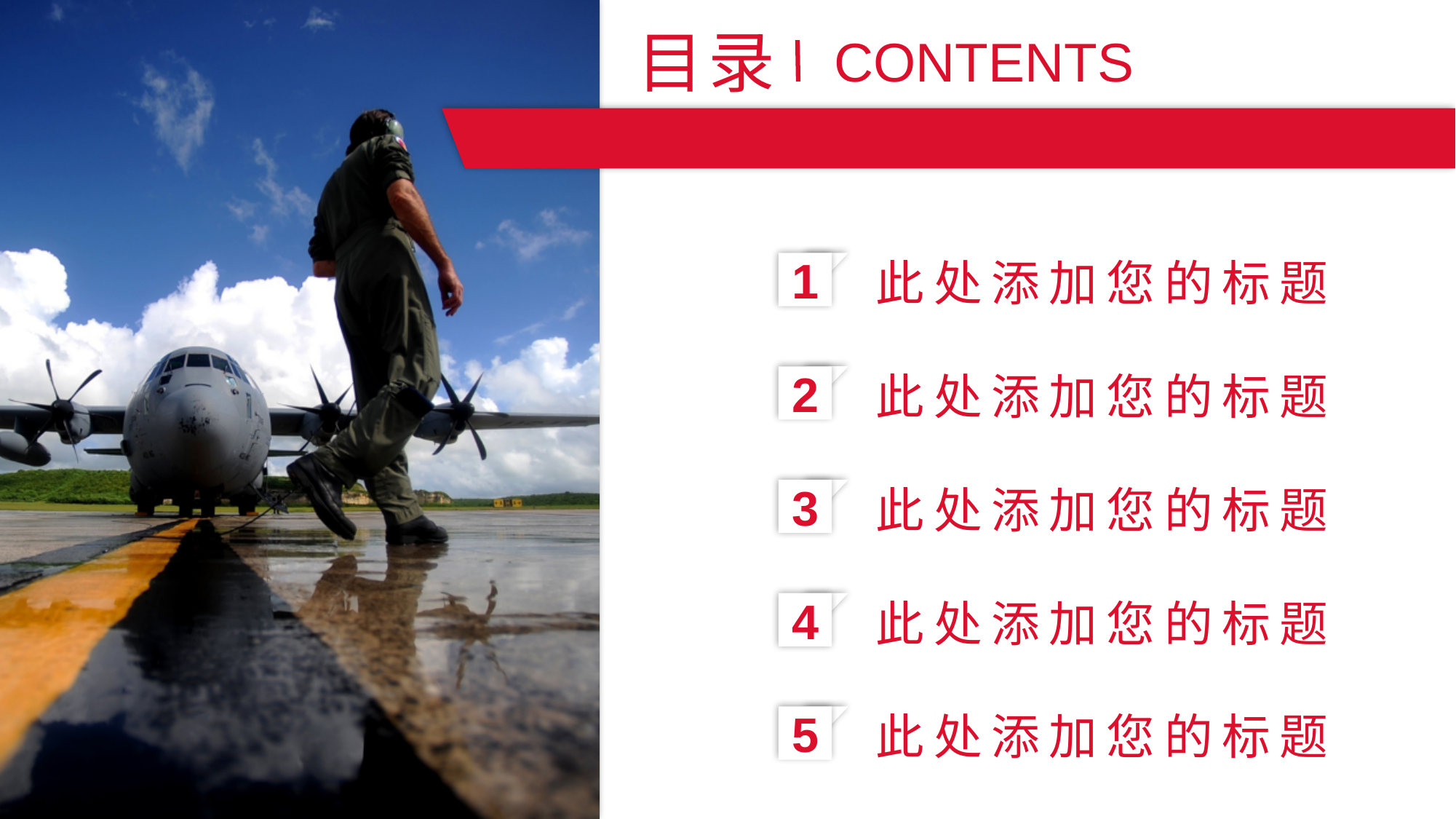

目录
CONTENTS

此处添加您的标题
1

此处添加您的标题
2

此处添加您的标题
3

此处添加您的标题
4

此处添加您的标题
5